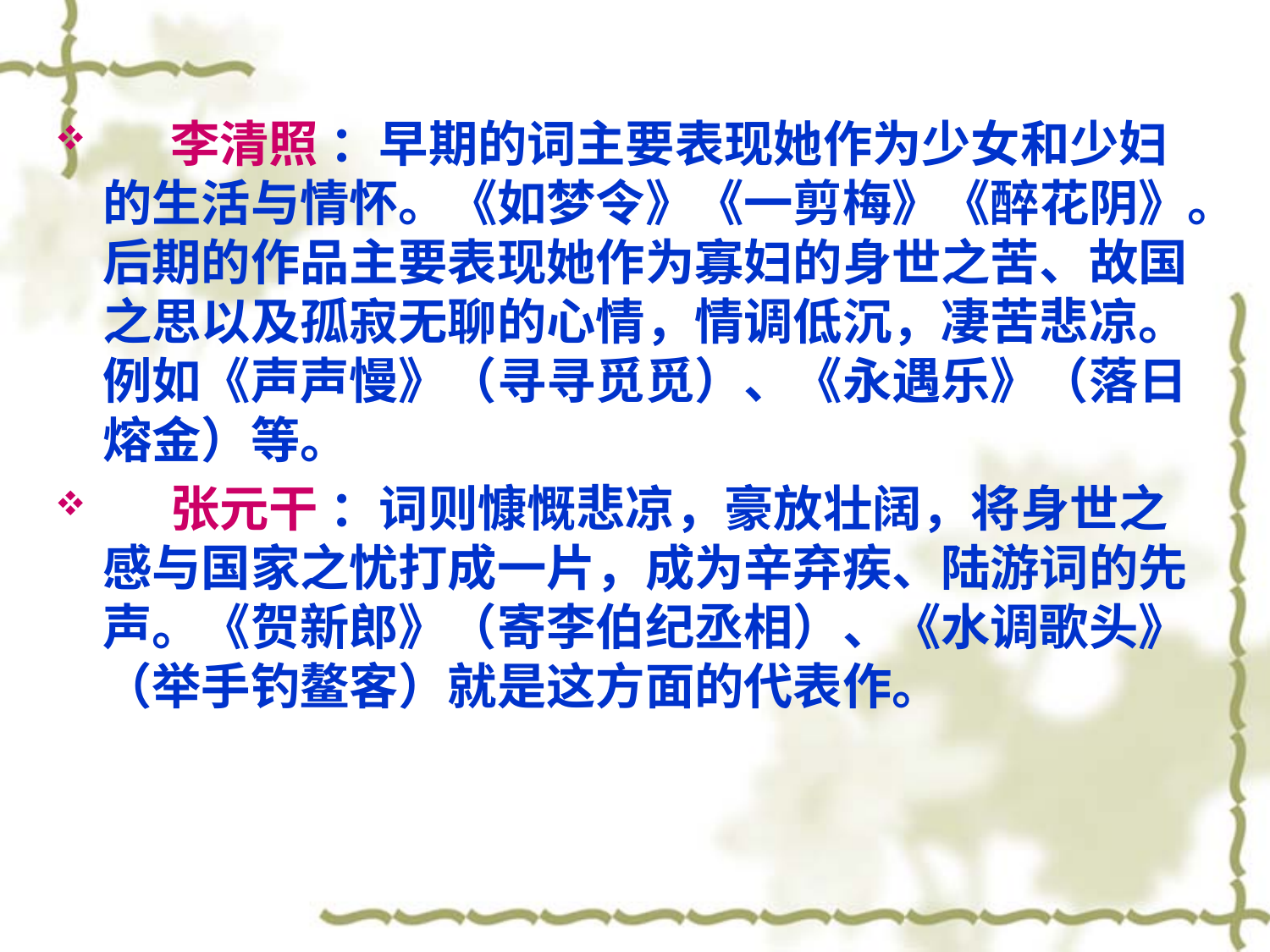

#
     李清照 ：早期的词主要表现她作为少女和少妇的生活与情怀。《如梦令》《一剪梅》《醉花阴》。后期的作品主要表现她作为寡妇的身世之苦、故国之思以及孤寂无聊的心情，情调低沉，凄苦悲凉。例如《声声慢》（寻寻觅觅）、《永遇乐》（落日熔金）等。
     张元干 ：词则慷慨悲凉，豪放壮阔，将身世之感与国家之忧打成一片，成为辛弃疾、陆游词的先声。《贺新郎》（寄李伯纪丞相）、《水调歌头》（举手钓鳌客）就是这方面的代表作。